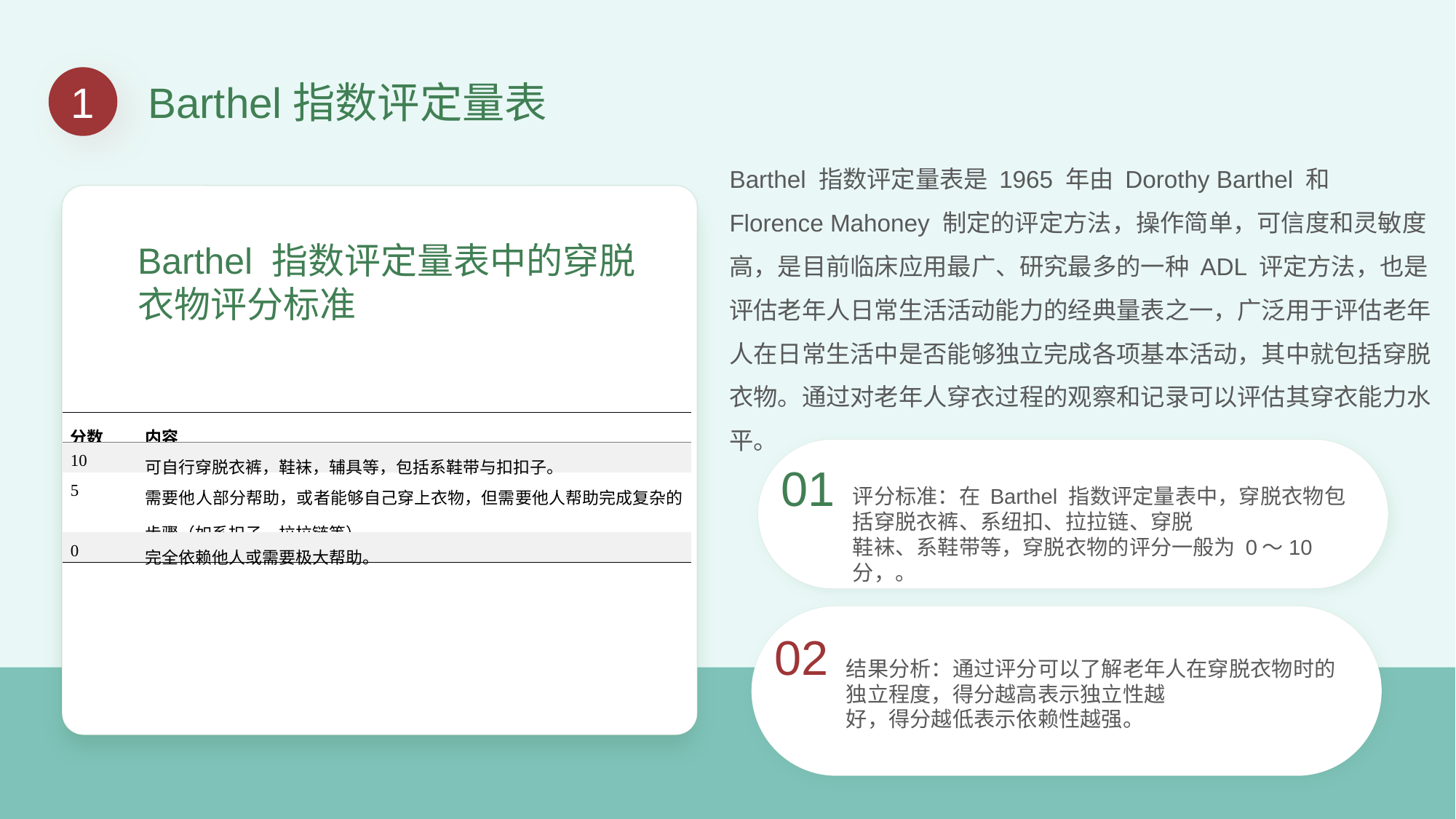

1
Barthel指数评定量表
Barthel 指数评定量表是 1965 年由 Dorothy Barthel 和 Florence Mahoney 制定的评定方法，操作简单，可信度和灵敏度高，是目前临床应用最广、研究最多的一种 ADL 评定方法，也是评估老年人日常生活活动能力的经典量表之一，广泛用于评估老年人在日常生活中是否能够独立完成各项基本活动，其中就包括穿脱衣物。通过对老年人穿衣过程的观察和记录可以评估其穿衣能力水平。

Barthel 指数评定量表中的穿脱衣物评分标准
| 分数 | 内容 |
| --- | --- |
| 10 | 可自行穿脱衣裤，鞋袜，辅具等，包括系鞋带与扣扣子。 |
| 5 | 需要他人部分帮助，或者能够自己穿上衣物，但需要他人帮助完成复杂的步骤（如系扣子、拉拉链等）。 |
| 0 | 完全依赖他人或需要极大帮助。 |

01
评分标准：在 Barthel 指数评定量表中，穿脱衣物包括穿脱衣裤、系纽扣、拉拉链、穿脱
鞋袜、系鞋带等，穿脱衣物的评分一般为 0～10 分，。

02
结果分析：通过评分可以了解老年人在穿脱衣物时的独立程度，得分越高表示独立性越
好，得分越低表示依赖性越强。